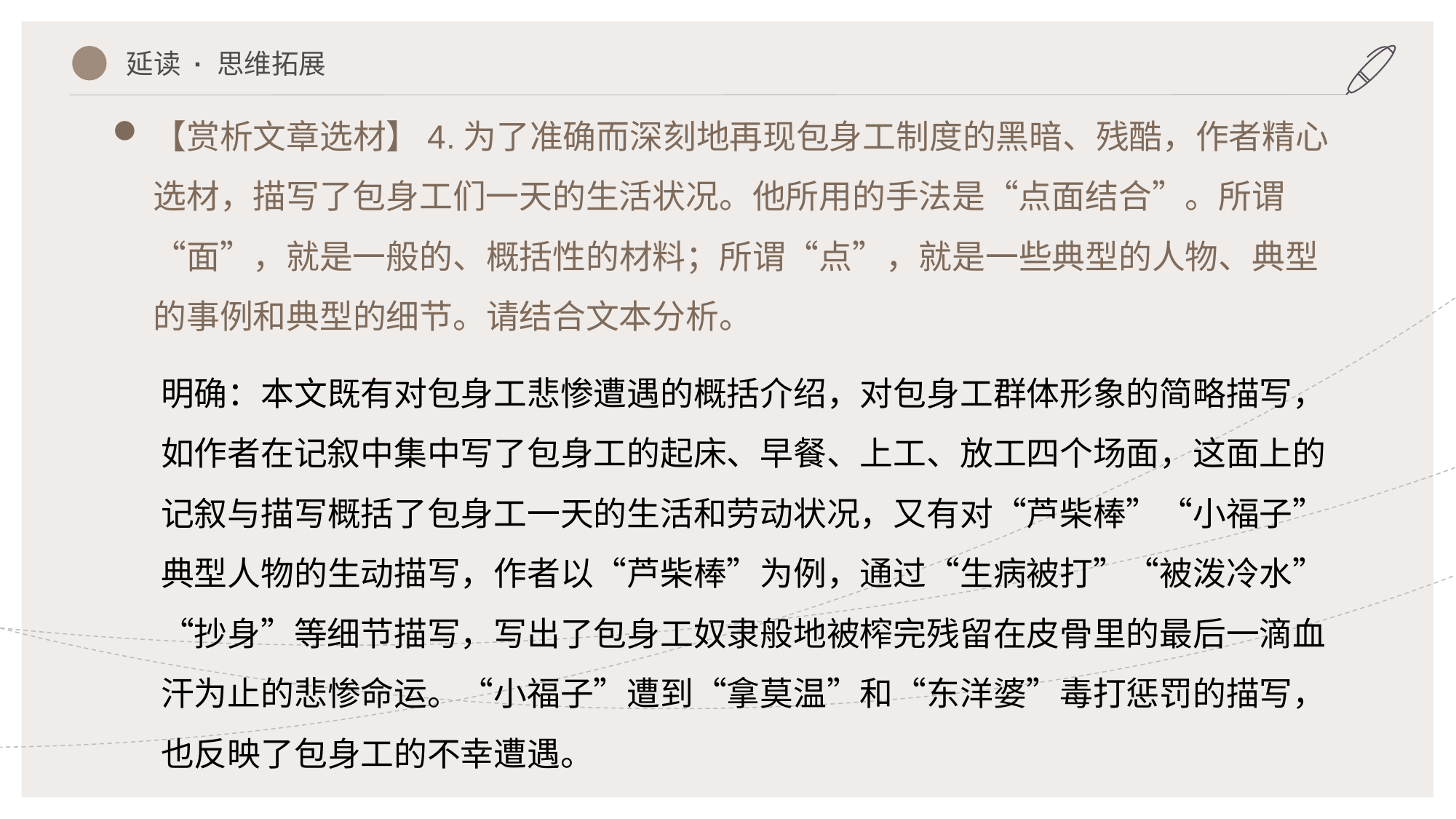

延读 · 思维拓展

【赏析文章选材】4.为了准确而深刻地再现包身工制度的黑暗、残酷，作者精心选材，描写了包身工们一天的生活状况。他所用的手法是“点面结合”。所谓“面”，就是一般的、概括性的材料；所谓“点”，就是一些典型的人物、典型的事例和典型的细节。请结合文本分析。

明确：本文既有对包身工悲惨遭遇的概括介绍，对包身工群体形象的简略描写，如作者在记叙中集中写了包身工的起床、早餐、上工、放工四个场面，这面上的记叙与描写概括了包身工一天的生活和劳动状况，又有对“芦柴棒”“小福子”典型人物的生动描写，作者以“芦柴棒”为例，通过“生病被打”“被泼冷水”“抄身”等细节描写，写出了包身工奴隶般地被榨完残留在皮骨里的最后一滴血汗为止的悲惨命运。“小福子”遭到“拿莫温”和“东洋婆”毒打惩罚的描写，也反映了包身工的不幸遭遇。